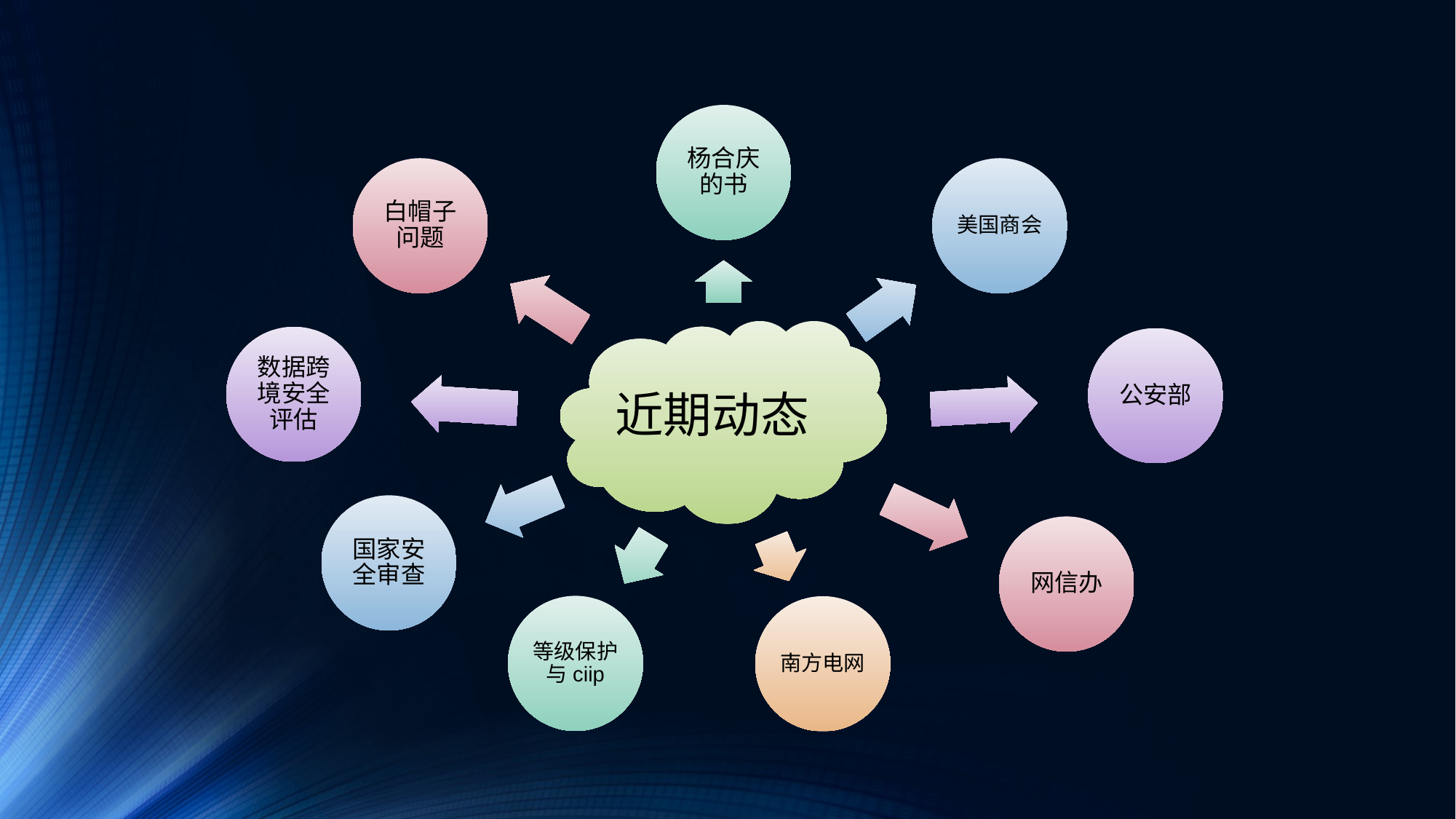

近期动态

杨合庆的书

美国商会

公安部

网信办

南方电网

等级保护与ciip

国家安全审查

数据跨境安全评估

白帽子问题